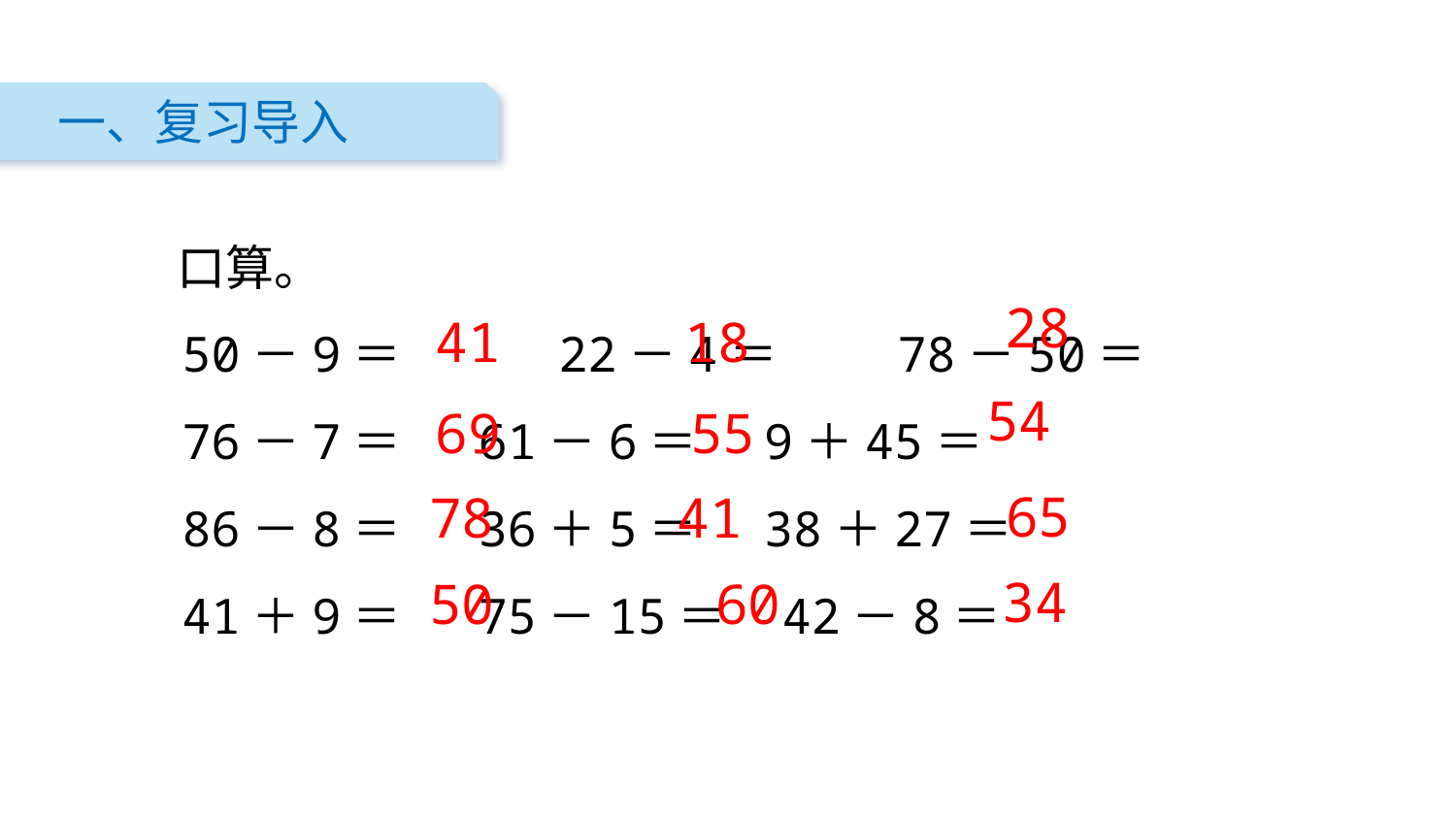

一、复习导入
口算。
28
50－9＝　　　22－4＝　　 78－50＝
76－7＝      61－6＝     9＋45＝
86－8＝      36＋5＝     38＋27＝
41＋9＝      75－15＝    42－8＝
41
18
54
69
55
65
78
41
34
50
60